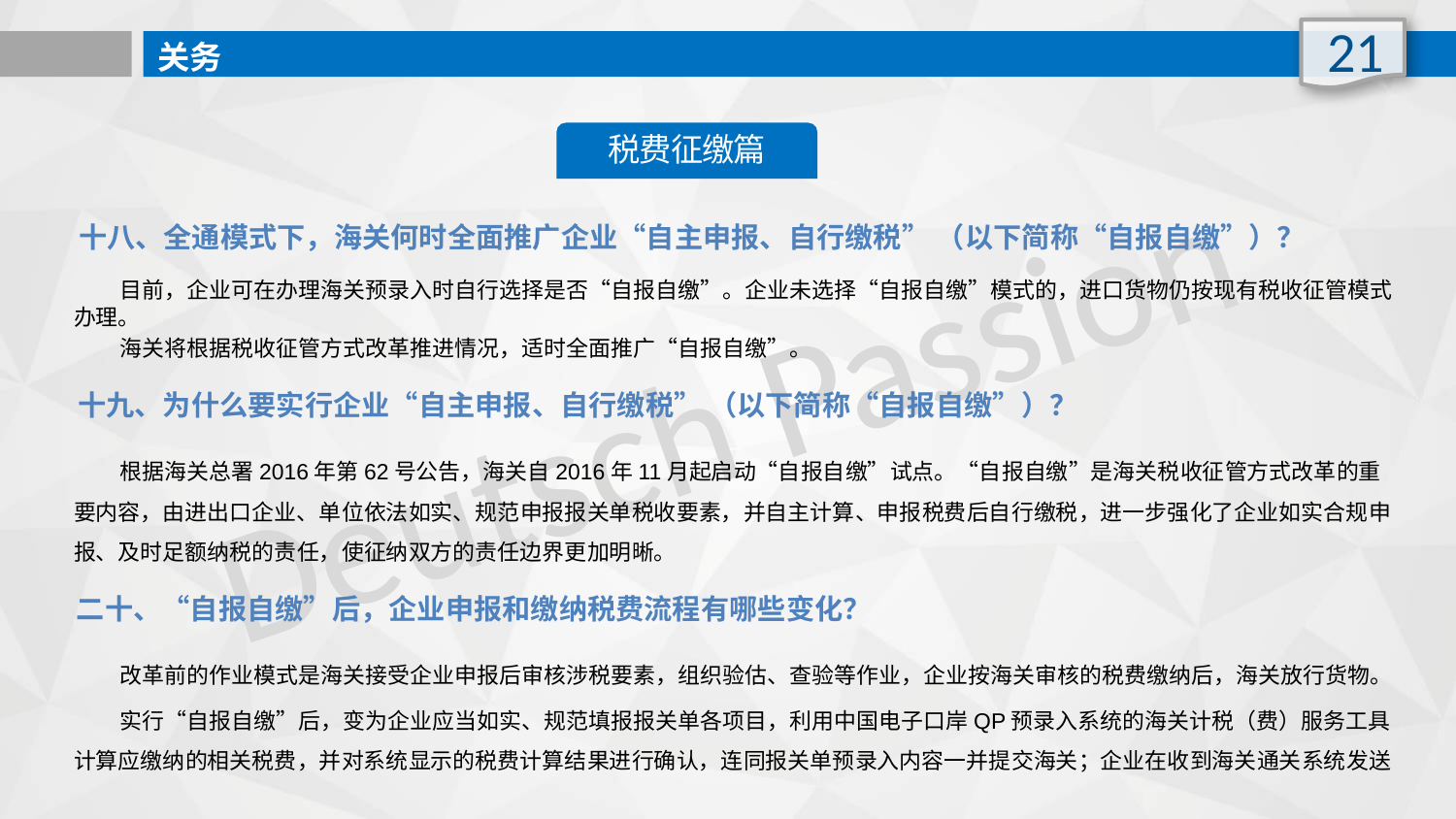

21

关务

税费征缴篇
十八、全通模式下，海关何时全面推广企业“自主申报、自行缴税” （以下简称“自报自缴”）？
        目前，企业可在办理海关预录入时自行选择是否“自报自缴”。企业未选择“自报自缴”模式的，进口货物仍按现有税收征管模式办理。
        海关将根据税收征管方式改革推进情况，适时全面推广“自报自缴”。
Deutsch Passion
十九、为什么要实行企业“自主申报、自行缴税” （以下简称“自报自缴”）？
        根据海关总署2016年第62号公告，海关自2016年11月起启动“自报自缴”试点。“自报自缴”是海关税收征管方式改革的重要内容，由进出口企业、单位依法如实、规范申报报关单税收要素，并自主计算、申报税费后自行缴税，进一步强化了企业如实合规申报、及时足额纳税的责任，使征纳双方的责任边界更加明晰。
二十、“自报自缴”后，企业申报和缴纳税费流程有哪些变化？
        改革前的作业模式是海关接受企业申报后审核涉税要素，组织验估、查验等作业，企业按海关审核的税费缴纳后，海关放行货物。
        实行“自报自缴”后，变为企业应当如实、规范填报报关单各项目，利用中国电子口岸QP预录入系统的海关计税（费）服务工具计算应缴纳的相关税费，并对系统显示的税费计算结果进行确认，连同报关单预录入内容一并提交海关；企业在收到海关通关系统发送